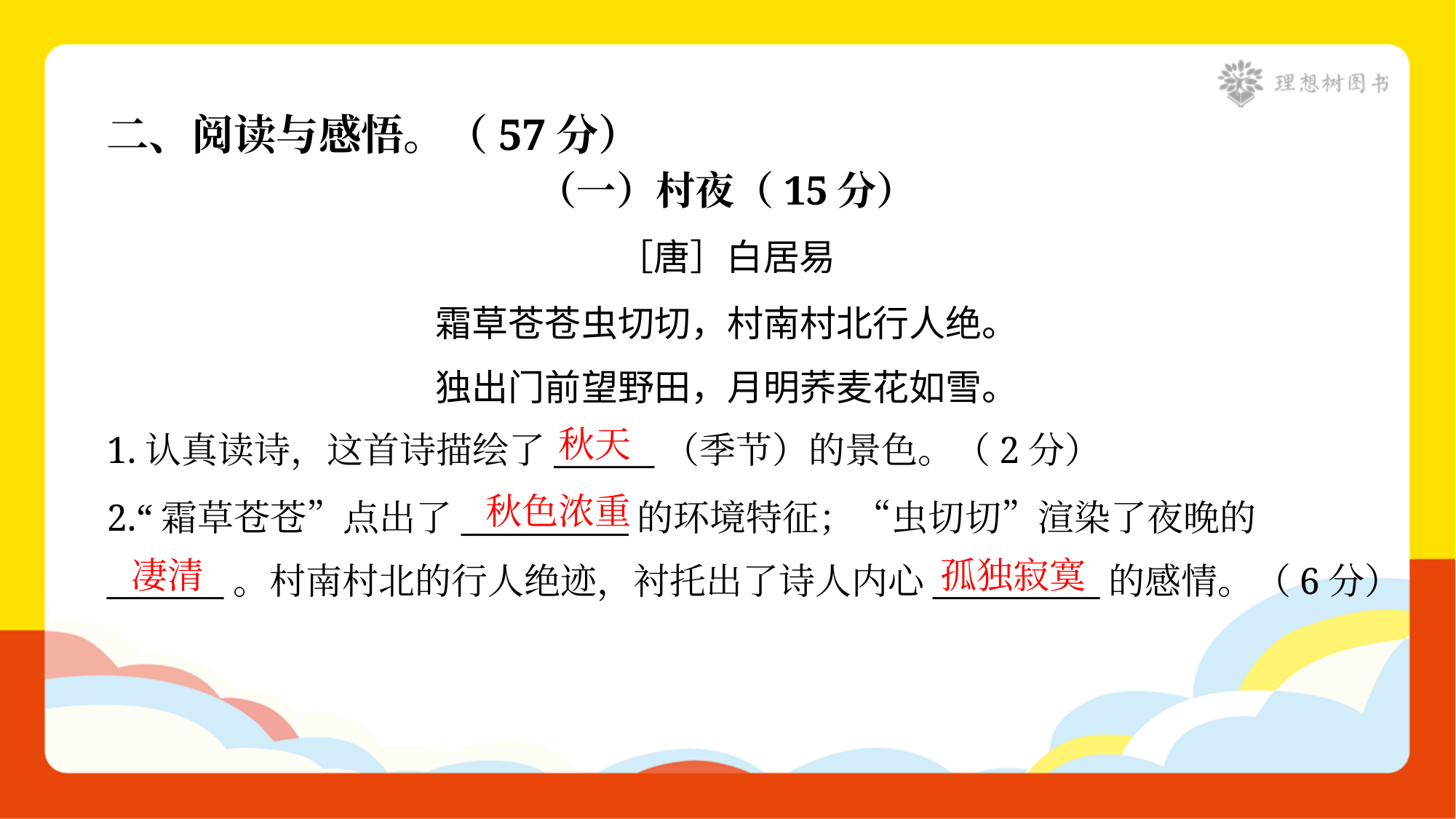

二、阅读与感悟。（57分）
（一）村夜（15分）
［唐］白居易
霜草苍苍虫切切，村南村北行人绝。
独出门前望野田，月明荞麦花如雪。
秋天
1.认真读诗，这首诗描绘了______（季节）的景色。（2分）
秋色浓重
2.“霜草苍苍”点出了__________的环境特征；“虫切切”渲染了夜晚的
_______。村南村北的行人绝迹，衬托出了诗人内心__________的感情。（6分）
凄清
孤独寂寞